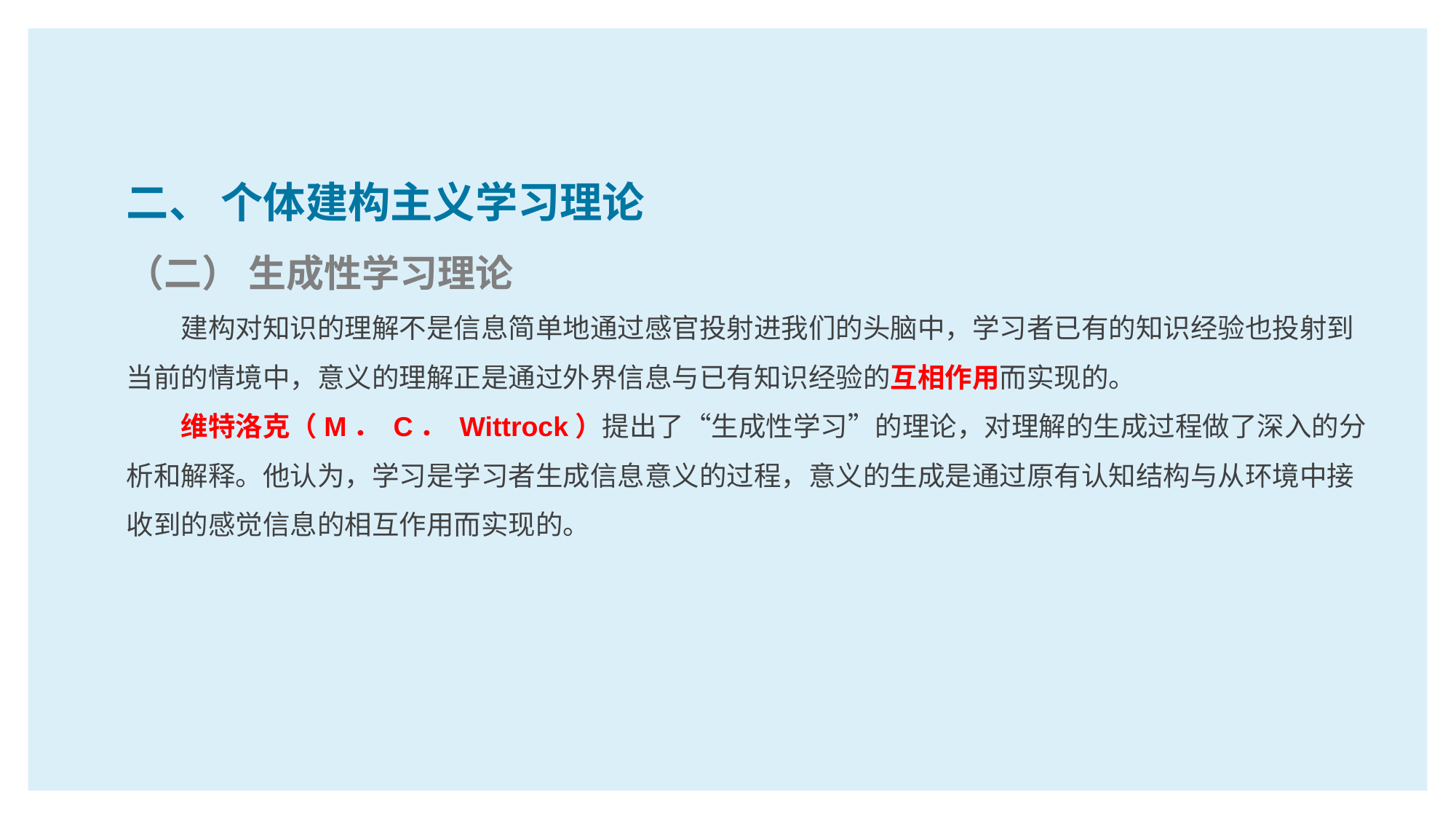

二、 个体建构主义学习理论
（二） 生成性学习理论
建构对知识的理解不是信息简单地通过感官投射进我们的头脑中，学习者已有的知识经验也投射到当前的情境中，意义的理解正是通过外界信息与已有知识经验的互相作用而实现的。
维特洛克（M． C． Wittrock）提出了“生成性学习”的理论，对理解的生成过程做了深入的分析和解释。他认为，学习是学习者生成信息意义的过程，意义的生成是通过原有认知结构与从环境中接收到的感觉信息的相互作用而实现的。